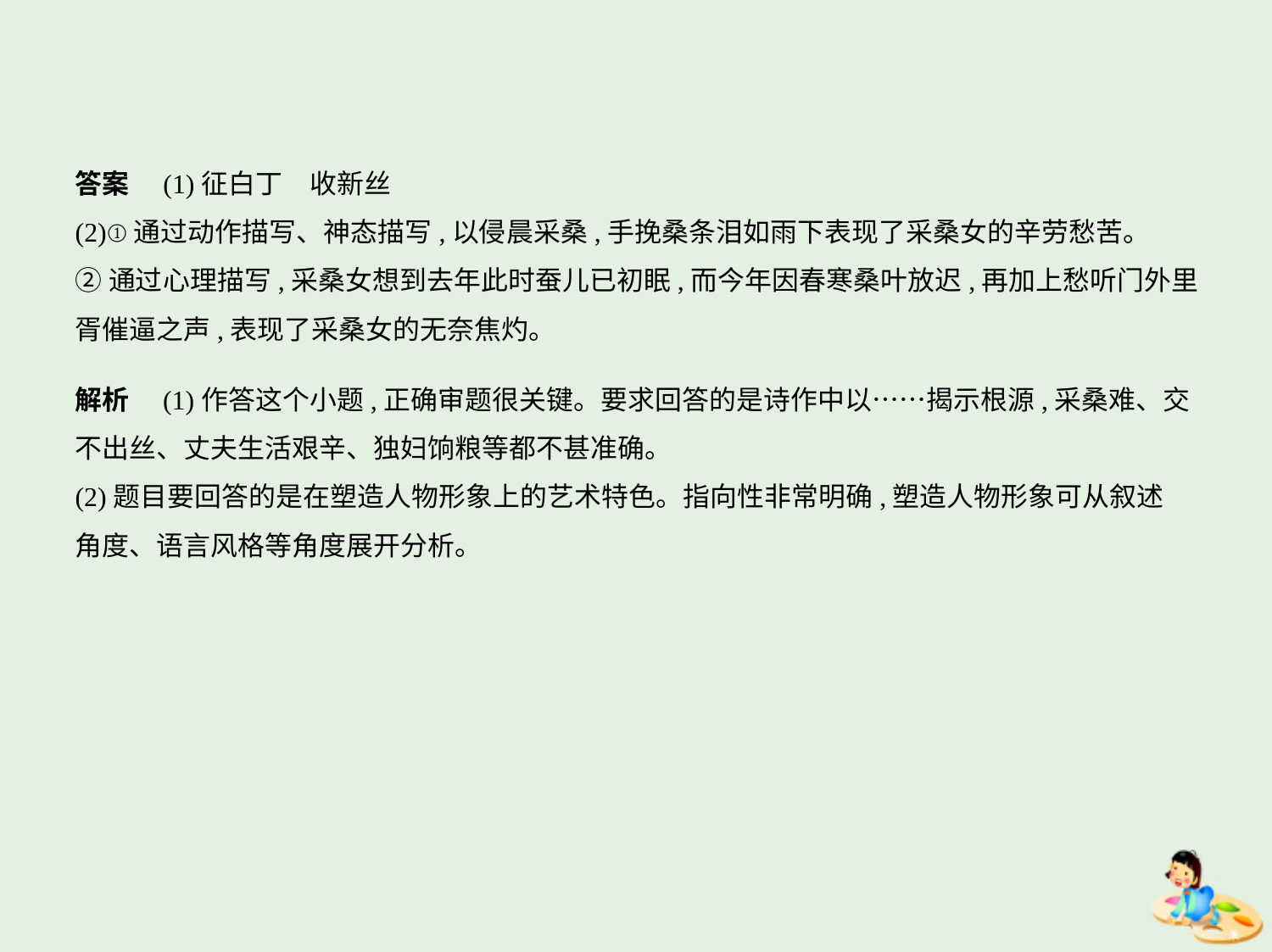

答案　(1)征白丁　收新丝
(2)①通过动作描写、神态描写,以侵晨采桑,手挽桑条泪如雨下表现了采桑女的辛劳愁苦。
②通过心理描写,采桑女想到去年此时蚕儿已初眠,而今年因春寒桑叶放迟,再加上愁听门外里
胥催逼之声,表现了采桑女的无奈焦灼。
解析　(1)作答这个小题,正确审题很关键。要求回答的是诗作中以……揭示根源,采桑难、交
不出丝、丈夫生活艰辛、独妇饷粮等都不甚准确。
(2)题目要回答的是在塑造人物形象上的艺术特色。指向性非常明确,塑造人物形象可从叙述
角度、语言风格等角度展开分析。